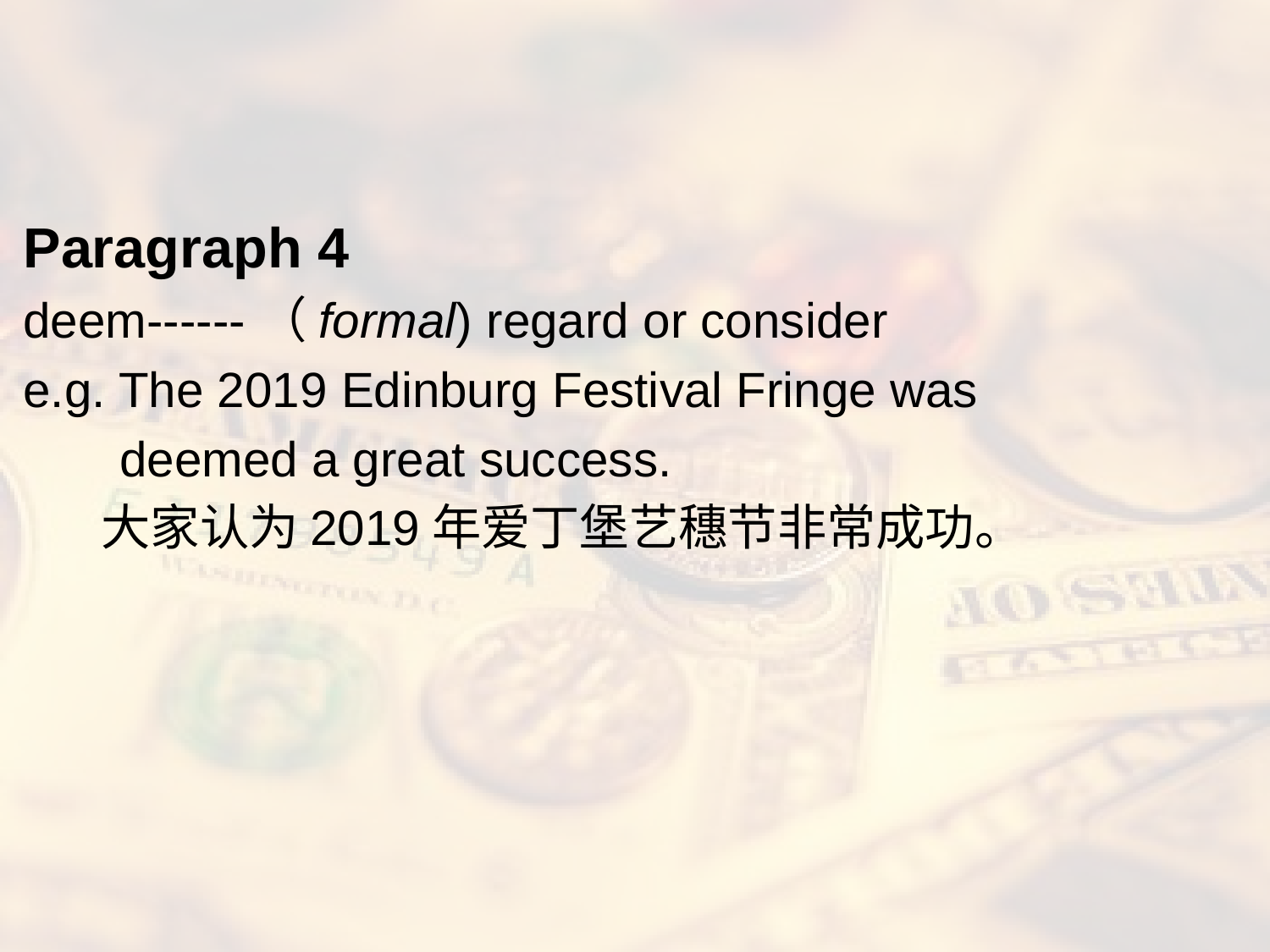

#

Paragraph 4
deem------（formal) regard or consider
e.g. The 2019 Edinburg Festival Fringe was
       deemed a great success.
      大家认为2019年爱丁堡艺穗节非常成功。